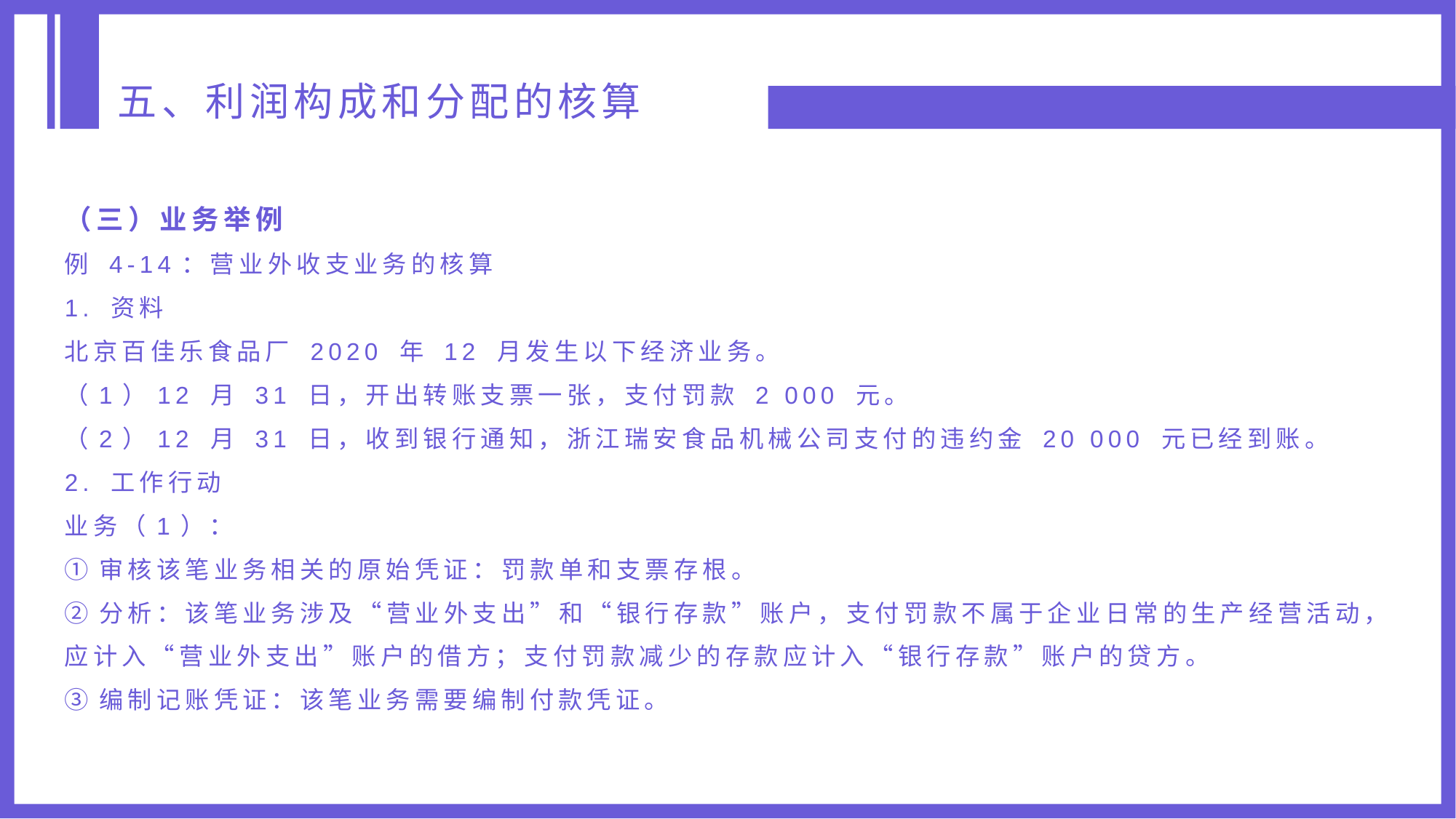

五、利润构成和分配的核算
（三）业务举例
例 4-14：营业外收支业务的核算
1. 资料
北京百佳乐食品厂 2020 年 12 月发生以下经济业务。
（1）12 月 31 日，开出转账支票一张，支付罚款 2 000 元。
（2）12 月 31 日，收到银行通知，浙江瑞安食品机械公司支付的违约金 20 000 元已经到账。
2. 工作行动
业务（1）：
①审核该笔业务相关的原始凭证：罚款单和支票存根。
②分析：该笔业务涉及“营业外支出”和“银行存款”账户，支付罚款不属于企业日常的生产经营活动，应计入“营业外支出”账户的借方；支付罚款减少的存款应计入“银行存款”账户的贷方。
③编制记账凭证：该笔业务需要编制付款凭证。